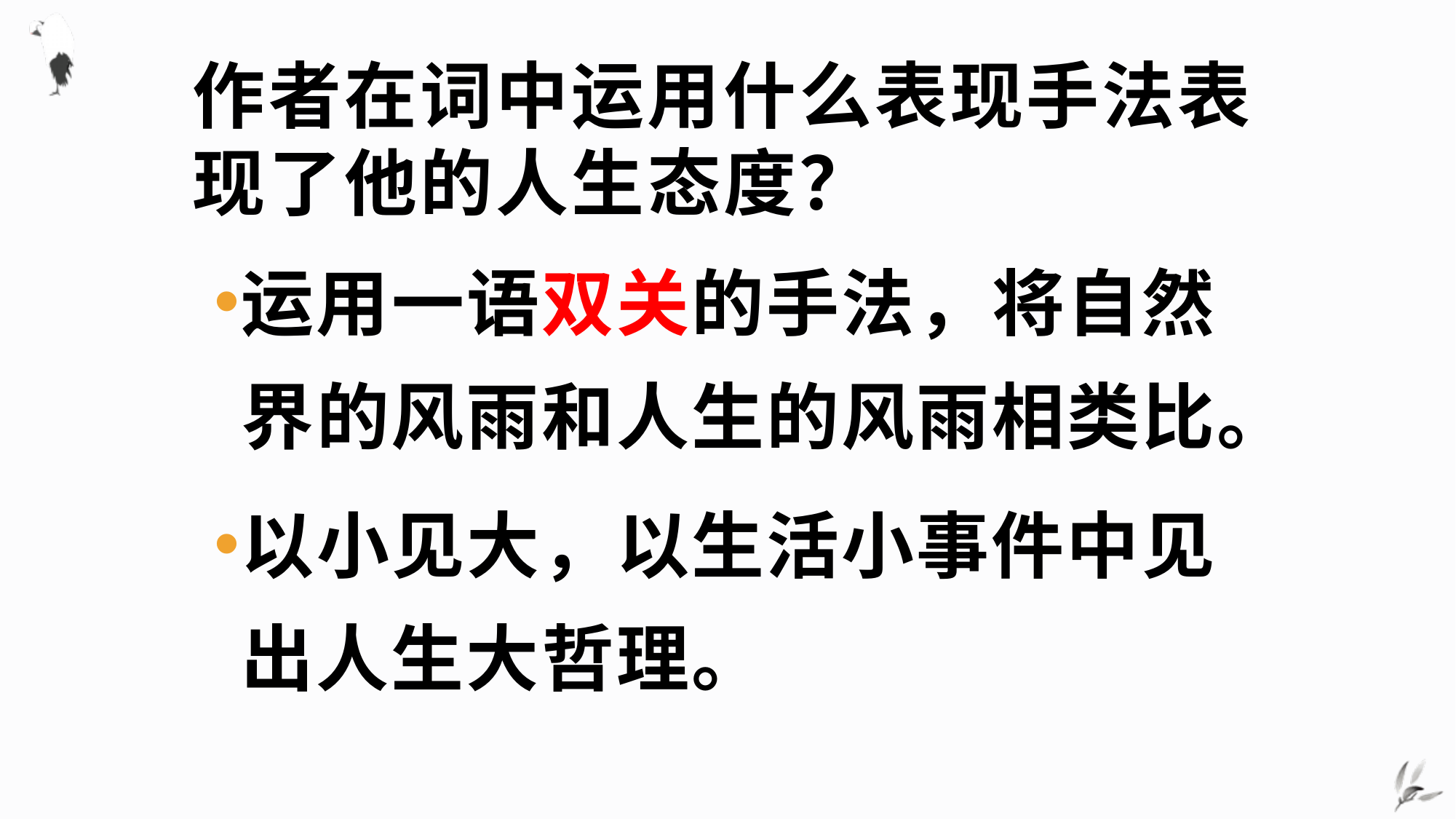

# 作者在词中运用什么表现手法表现了他的人生态度？
运用一语双关的手法，将自然界的风雨和人生的风雨相类比。
以小见大，以生活小事件中见出人生大哲理。